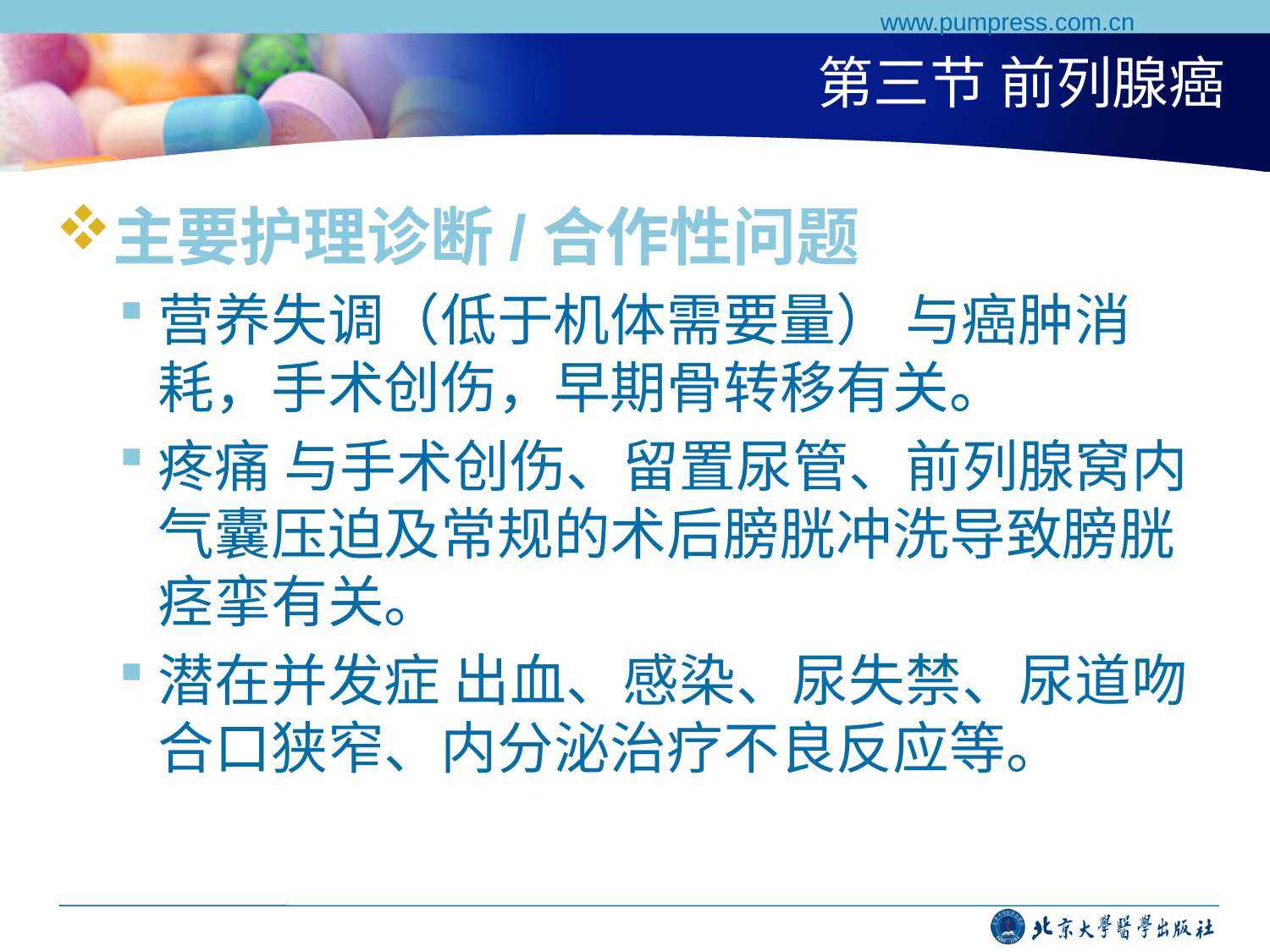

www.pumpress.com.cn
# 第三节 前列腺癌
主要护理诊断/合作性问题
营养失调（低于机体需要量） 与癌肿消耗，手术创伤，早期骨转移有关。
疼痛 与手术创伤、留置尿管、前列腺窝内气囊压迫及常规的术后膀胱冲洗导致膀胱痉挛有关。
潜在并发症 出血、感染、尿失禁、尿道吻合口狭窄、内分泌治疗不良反应等。